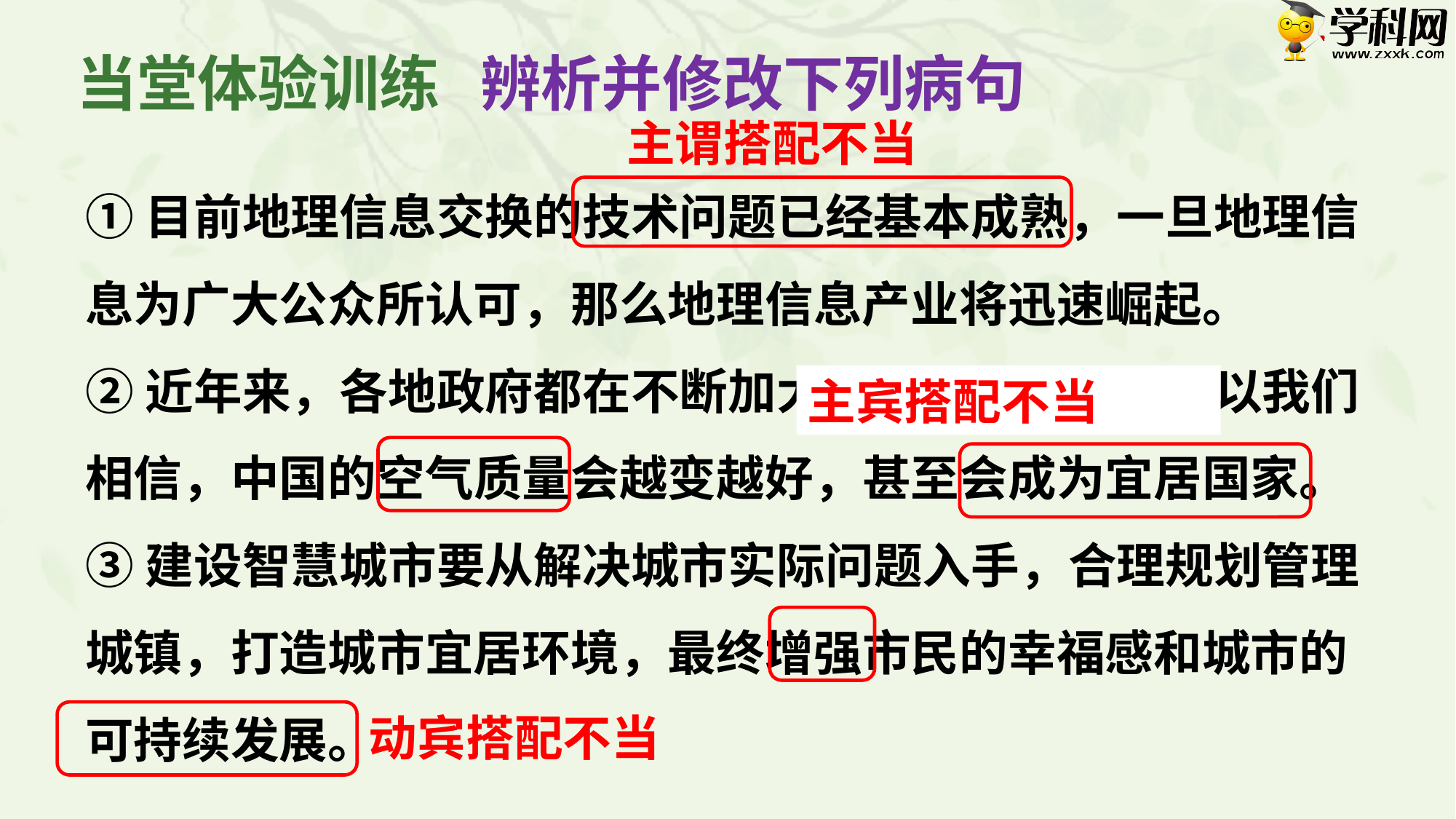

当堂体验训练
辨析并修改下列病句
主谓搭配不当
①目前地理信息交换的技术问题已经基本成熟，一旦地理信息为广大公众所认可，那么地理信息产业将迅速崛起。
②近年来，各地政府都在不断加大环境保护力度，所以我们相信，中国的空气质量会越变越好，甚至会成为宜居国家。
③建设智慧城市要从解决城市实际问题入手，合理规划管理城镇，打造城市宜居环境，最终增强市民的幸福感和城市的可持续发展。

主宾搭配不当

动宾搭配不当